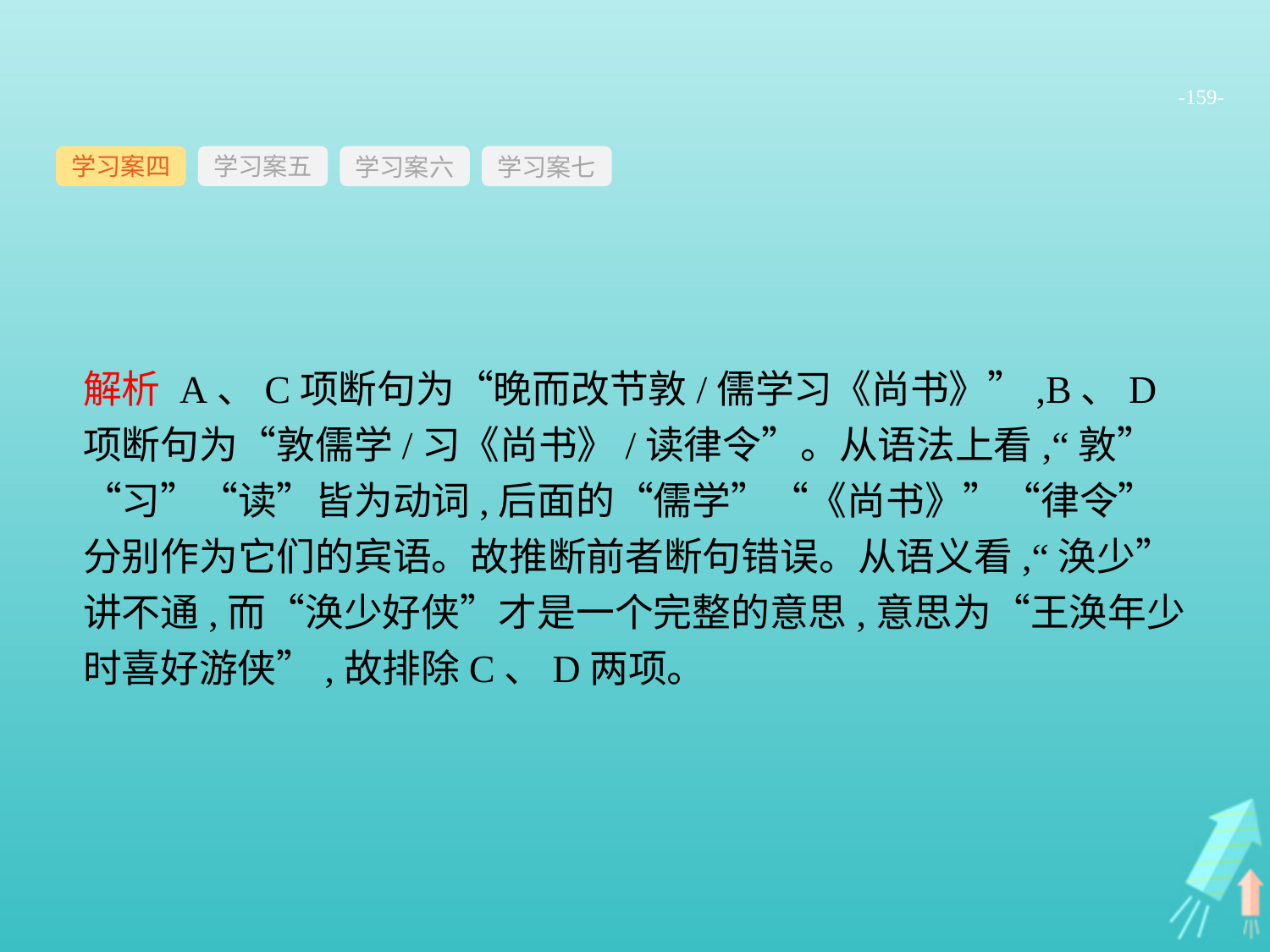

-159-
学习案四
学习案六
学习案七
学习案五
解析 A、C项断句为“晚而改节敦/儒学习《尚书》”,B、D项断句为“敦儒学/习《尚书》/读律令”。从语法上看,“敦”“习”“读”皆为动词,后面的“儒学”“《尚书》”“律令”分别作为它们的宾语。故推断前者断句错误。从语义看,“涣少”讲不通,而“涣少好侠”才是一个完整的意思,意思为“王涣年少时喜好游侠”,故排除C、D两项。